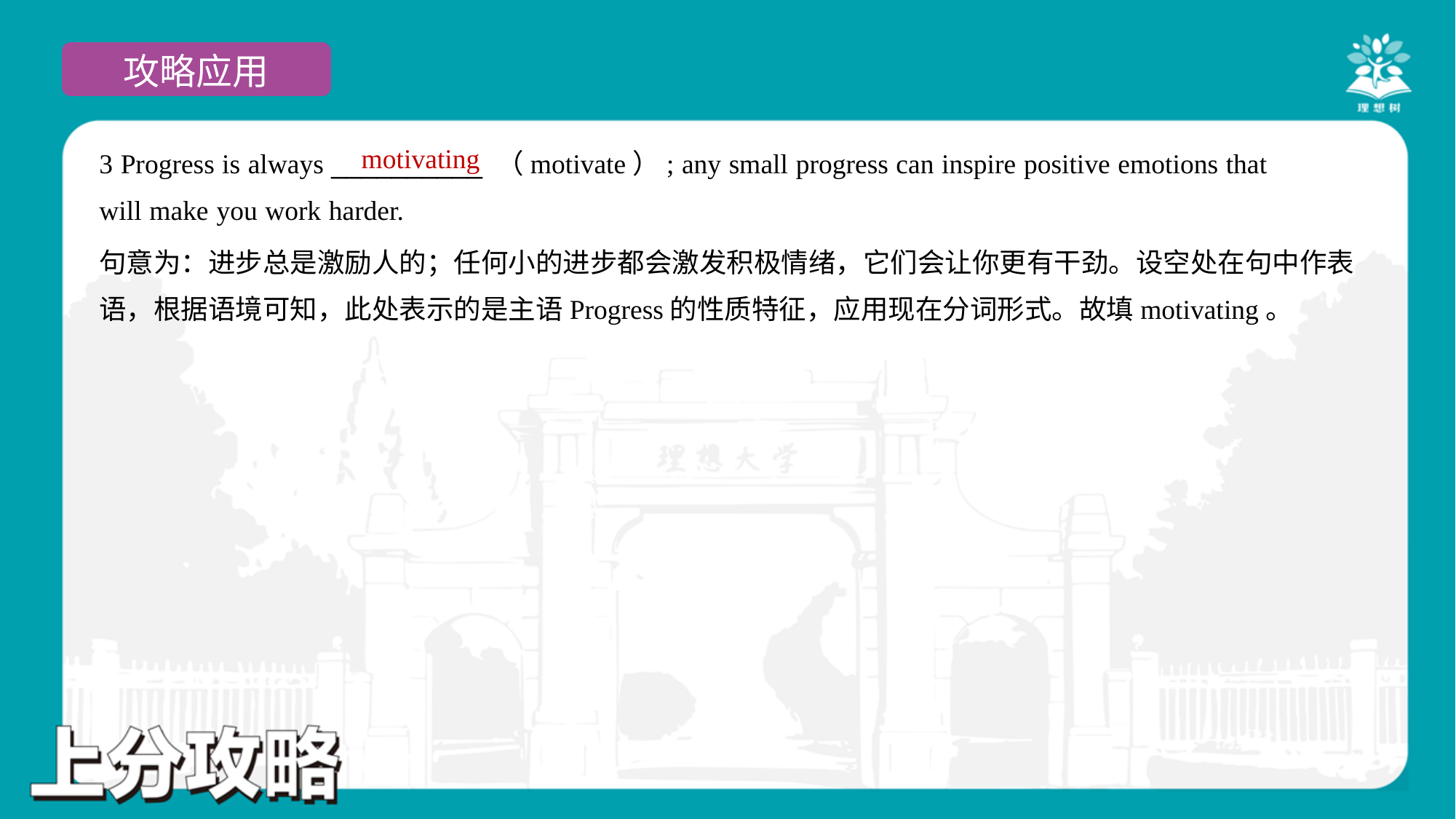

motivating
3 Progress is always __________ （motivate）; any small progress can inspire positive emotions that
will make you work harder.
句意为：进步总是激励人的；任何小的进步都会激发积极情绪，它们会让你更有干劲。设空处在句中作表
语，根据语境可知，此处表示的是主语Progress的性质特征，应用现在分词形式。故填motivating。